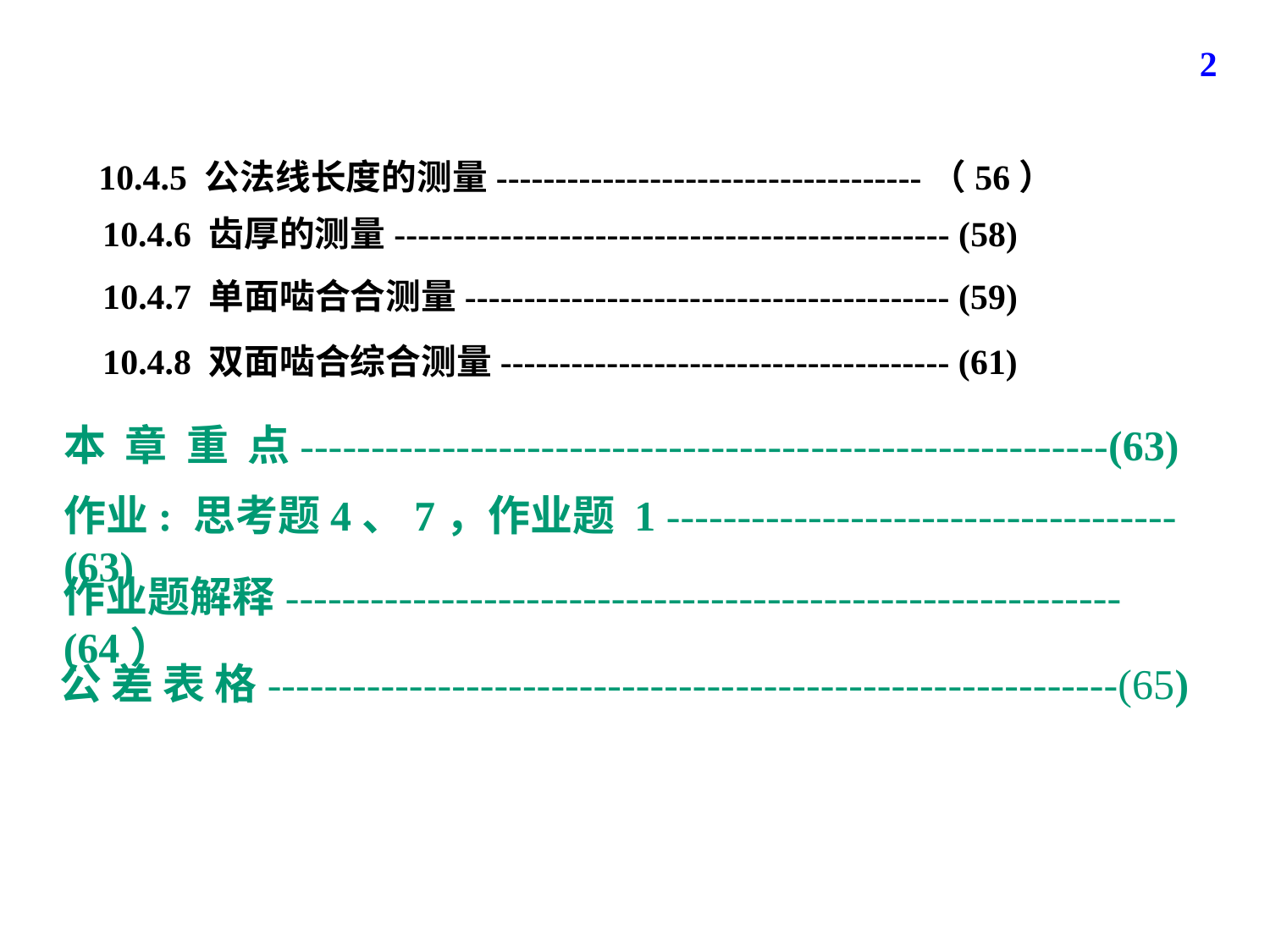

2
10.4.5 公法线长度的测量------------------------------------（56）
10.4.6 齿厚的测量----------------------------------------------- (58)
10.4.7 单面啮合合测量----------------------------------------- (59)
10.4.8 双面啮合综合测量-------------------------------------- (61)
本  章  重  点---------------------------------------------------------(63)
作业: 思考题4、7，作业题 1 ------------------------------------(63)
作业题解释-----------------------------------------------------------(64）
公 差 表 格------------------------------------------------------------(65)